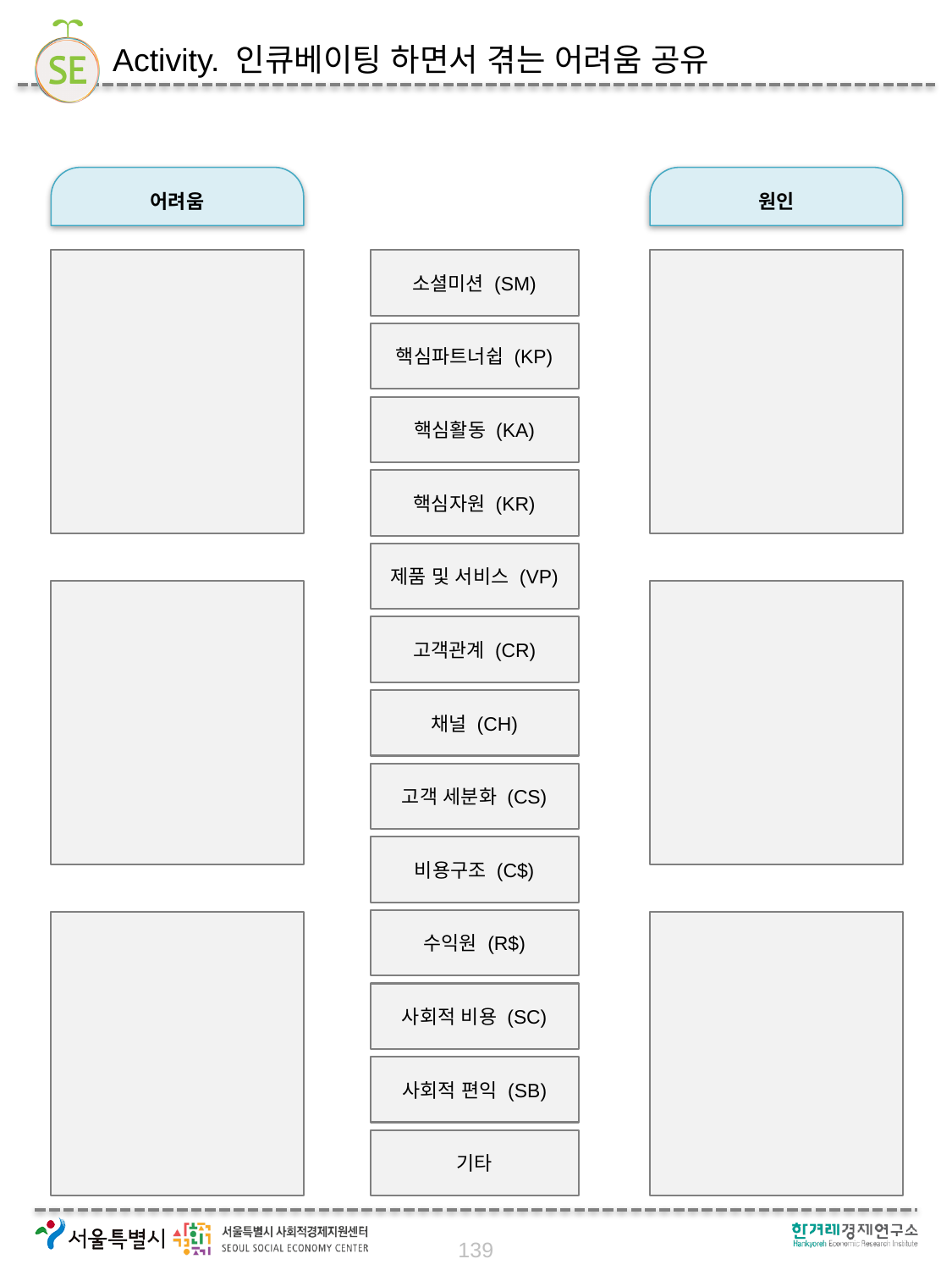

# Activity. 인큐베이팅 하면서 겪는 어려움 공유
어려움
원인

소셜미션 (SM)
핵심파트너쉽 (KP)
핵심활동 (KA)
핵심자원 (KR)
제품 및 서비스 (VP)
고객관계 (CR)
채널 (CH)
고객 세분화 (CS)
비용구조 (C$)
수익원 (R$)
사회적 비용 (SC)
사회적 편익 (SB)
기타

139